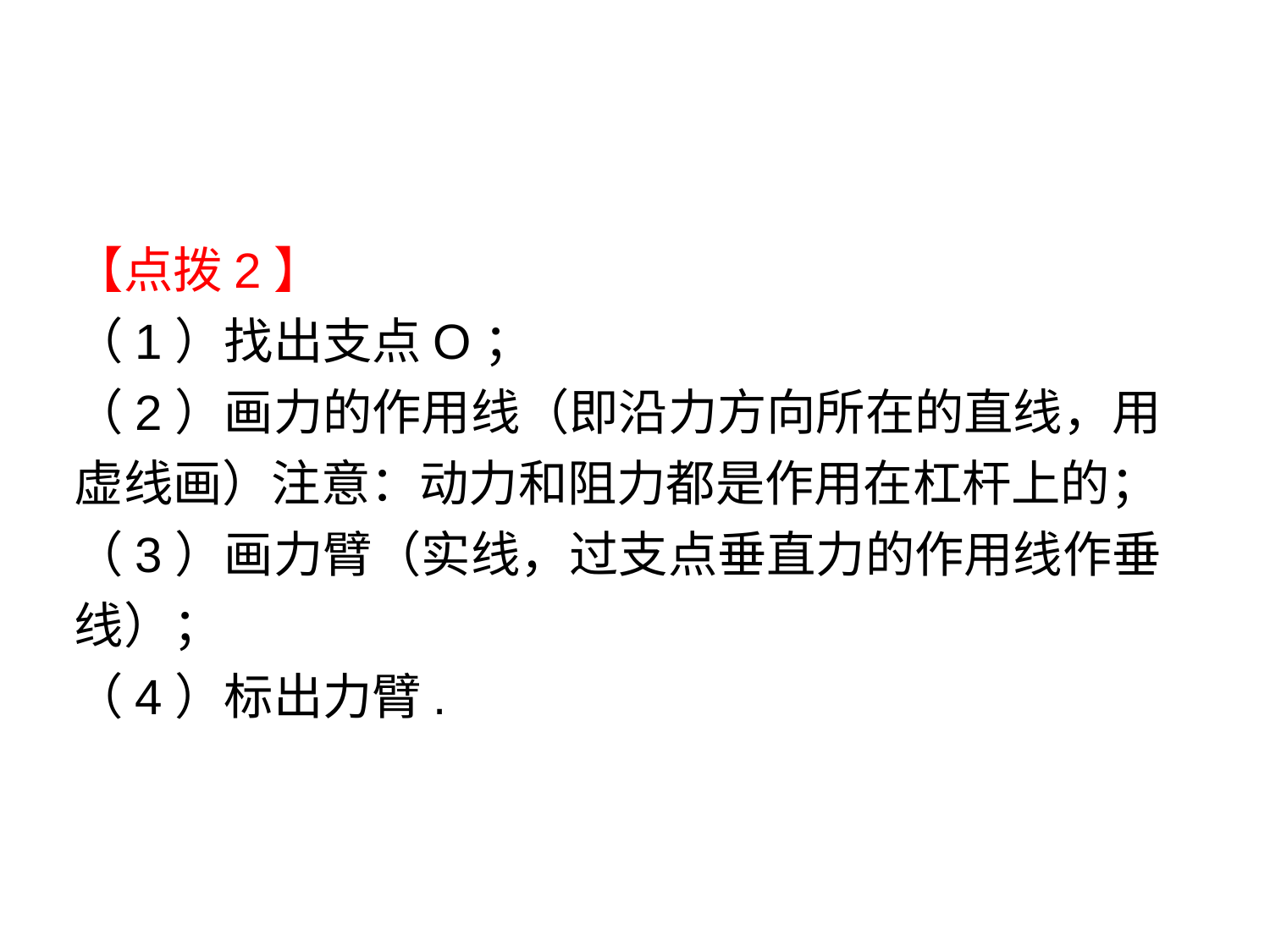

【点拨2】
（1）找出支点O；
（2）画力的作用线（即沿力方向所在的直线，用虚线画）注意：动力和阻力都是作用在杠杆上的；
（3）画力臂（实线，过支点垂直力的作用线作垂线）；
（4）标出力臂.